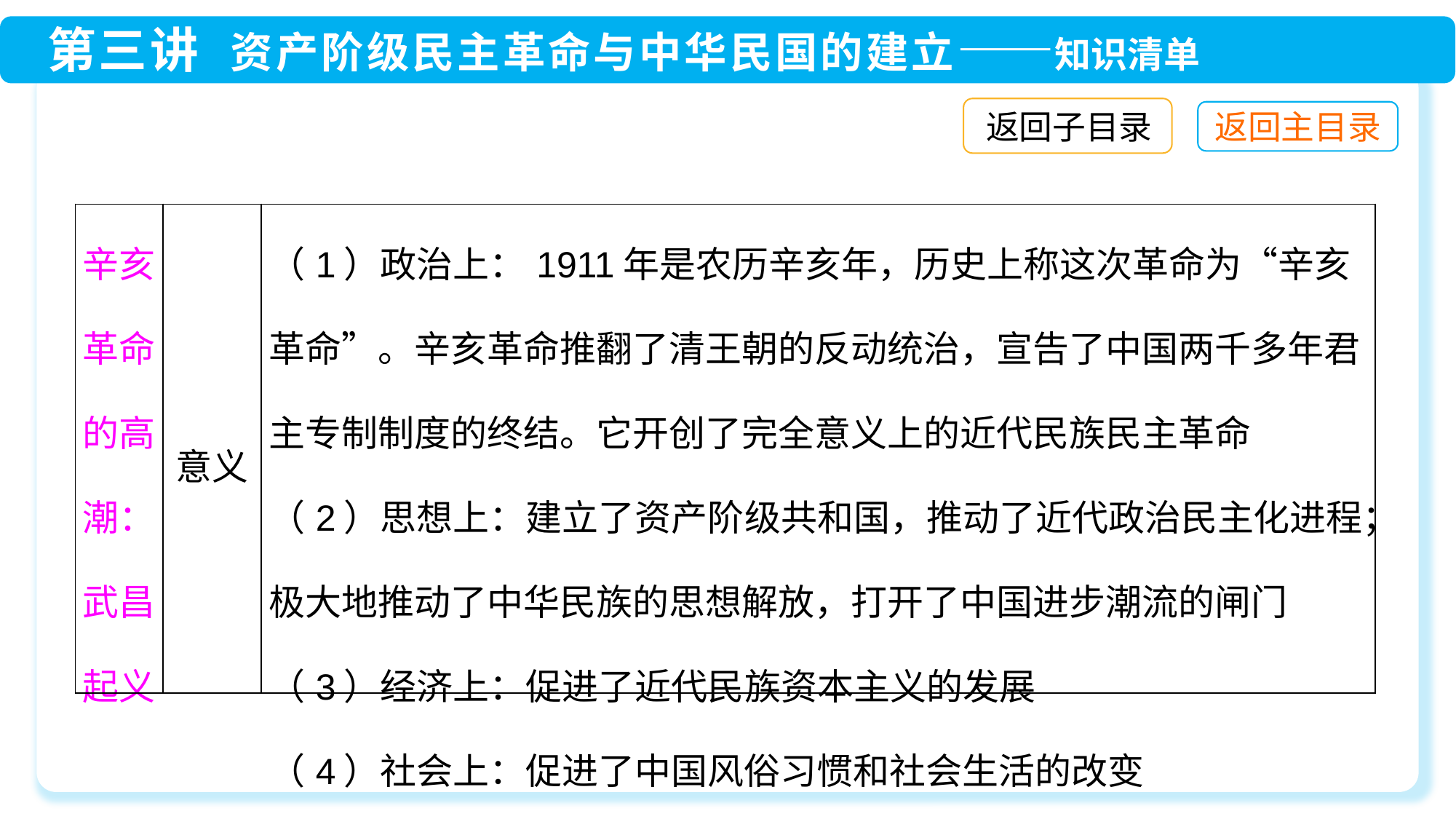

返回子目录
| 辛亥革命的高潮：武昌起义 | 意义 | （1）政治上：1911年是农历辛亥年，历史上称这次革命为“辛亥革命”。辛亥革命推翻了清王朝的反动统治，宣告了中国两千多年君主专制制度的终结。它开创了完全意义上的近代民族民主革命 （2）思想上：建立了资产阶级共和国，推动了近代政治民主化进程；极大地推动了中华民族的思想解放，打开了中国进步潮流的闸门 （3）经济上：促进了近代民族资本主义的发展 （4）社会上：促进了中国风俗习惯和社会生活的改变 |
| --- | --- | --- |